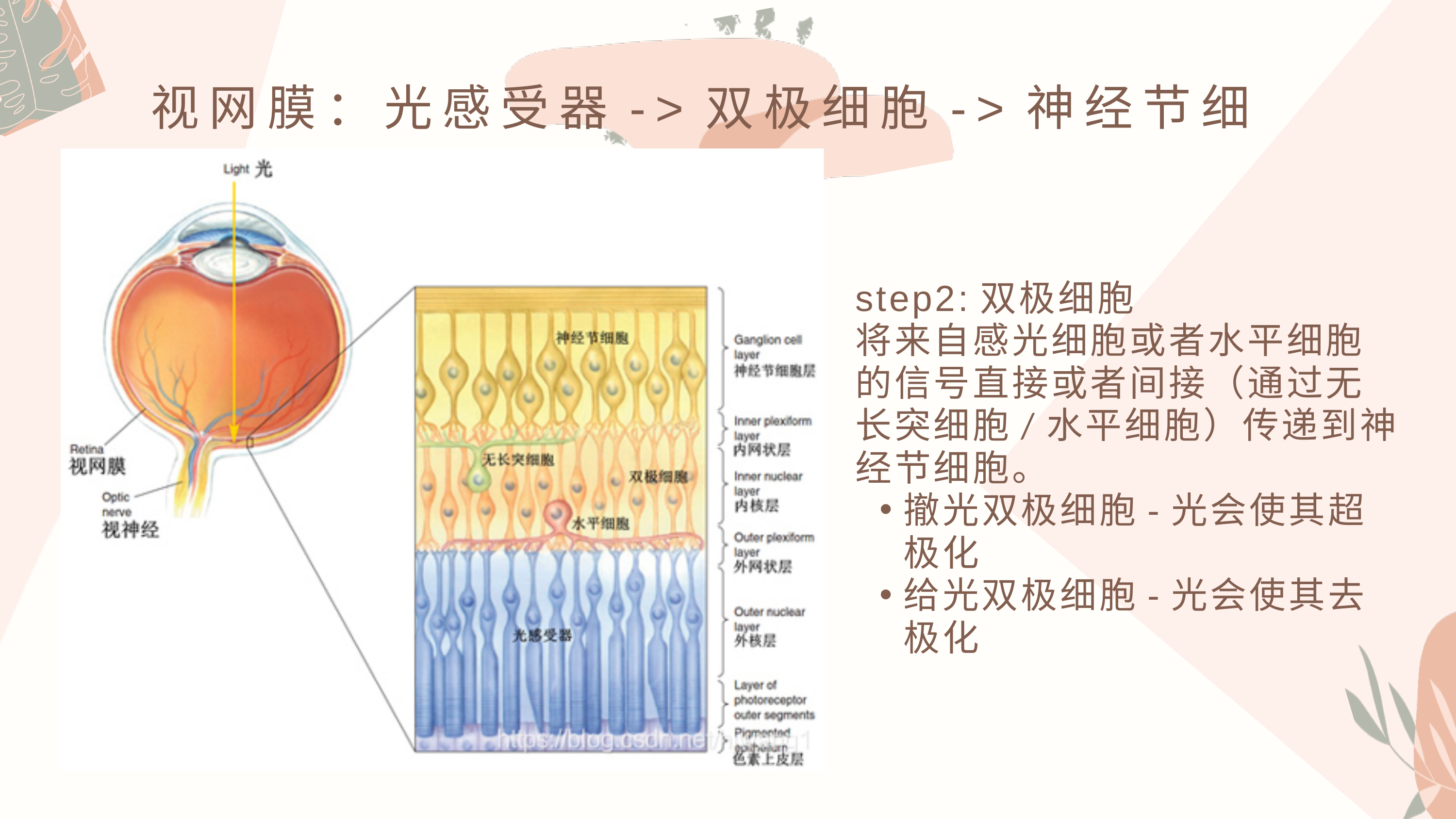

视网膜：光感受器->双极细胞->神经节细胞

step2:双极细胞
将来自感光细胞或者水平细胞的信号直接或者间接（通过无长突细胞/水平细胞）传递到神经节细胞。
撤光双极细胞-光会使其超极化
给光双极细胞-光会使其去极化